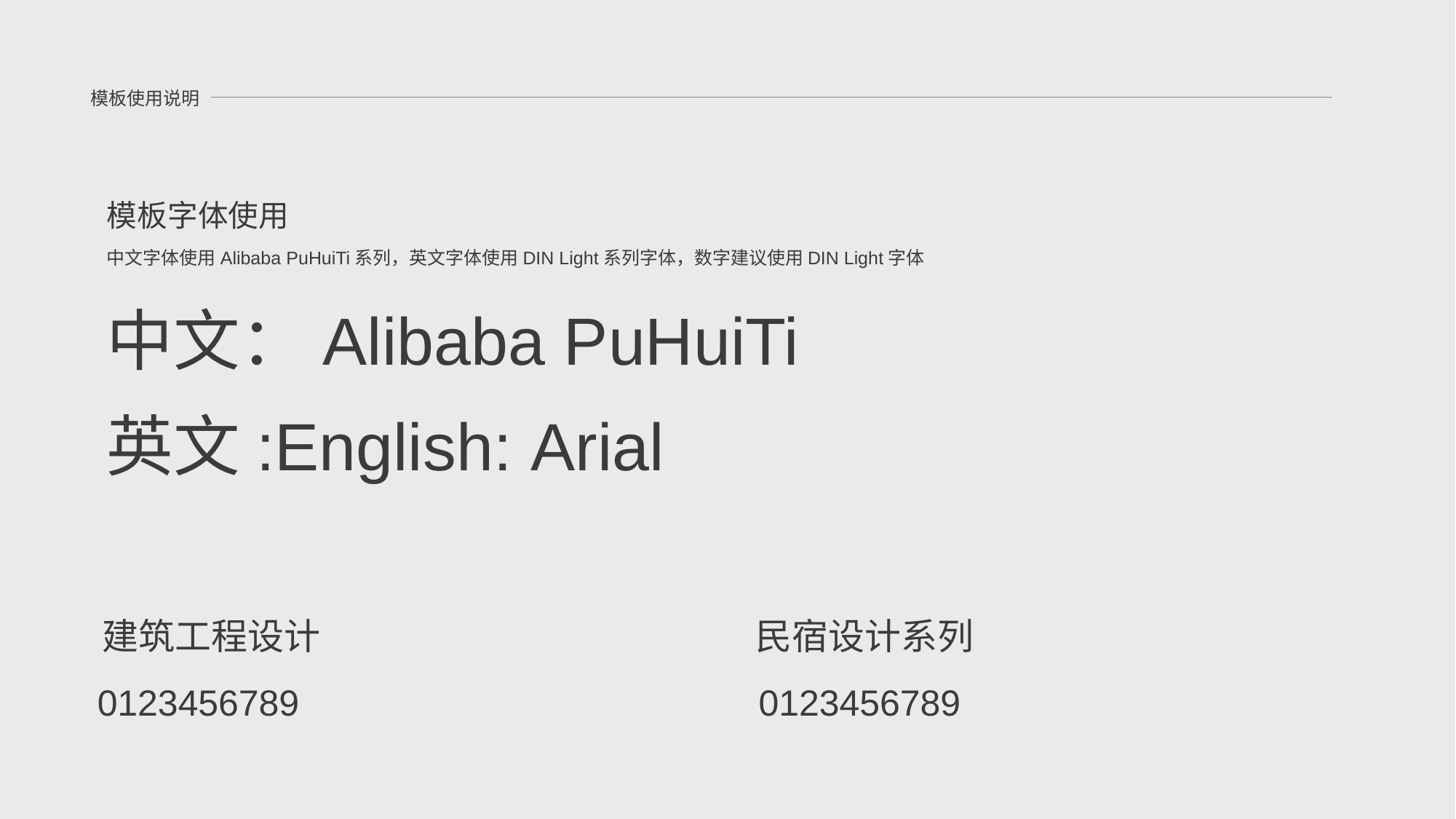

模板使用说明
模板字体使用
中文字体使用Alibaba PuHuiTi系列，英文字体使用DIN Light系列字体，数字建议使用DIN Light字体
中文：Alibaba PuHuiTi
英文:English: Arial
建筑工程设计
民宿设计系列
0123456789
0123456789